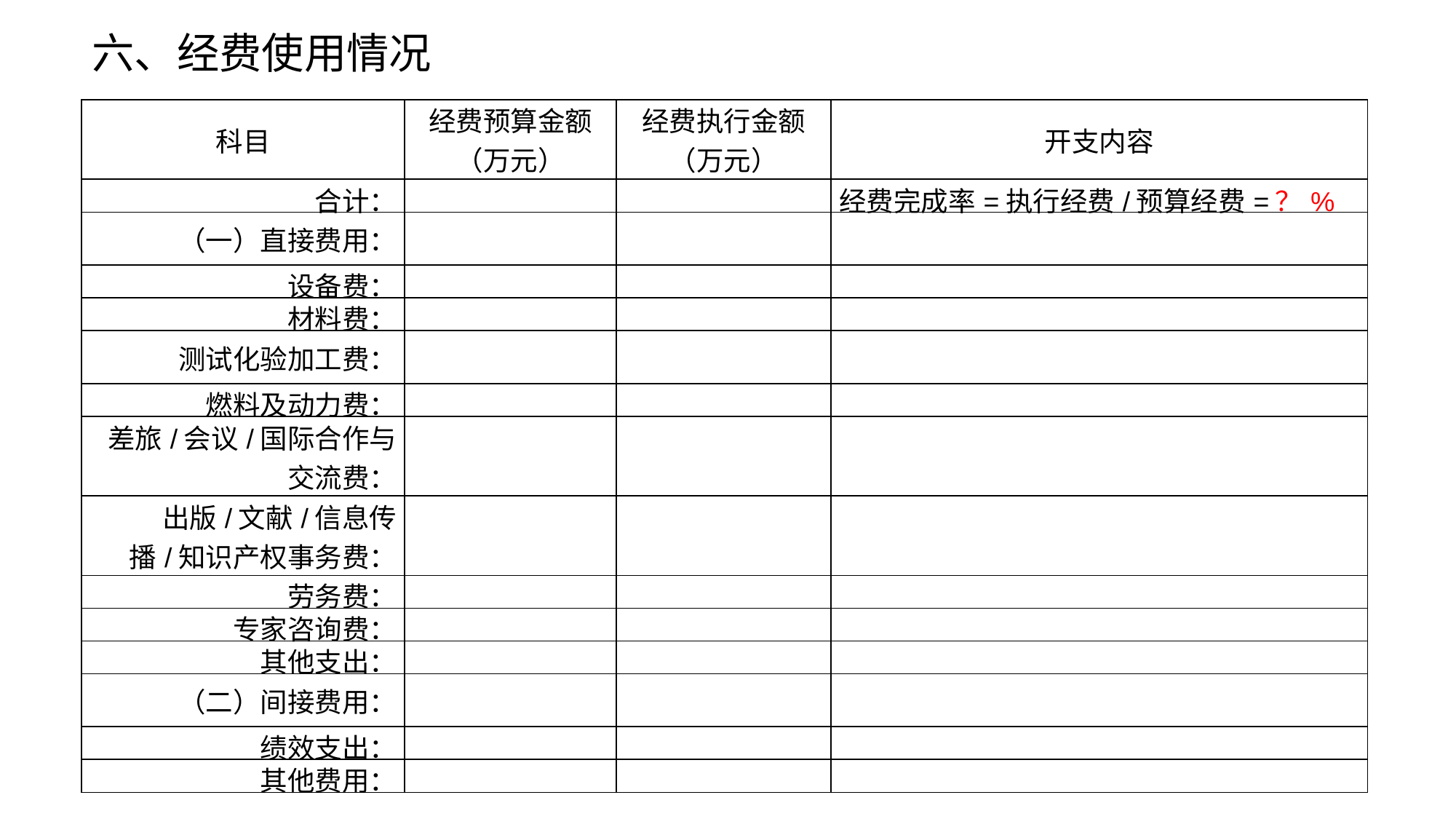

六、经费使用情况
| 科目 | 经费预算金额（万元） | 经费执行金额（万元） | 开支内容 |
| --- | --- | --- | --- |
| 合计： |  |  | 经费完成率=执行经费/预算经费=？% |
| （一）直接费用： |  |  |  |
| 设备费： |  |  |  |
| 材料费： |  |  |  |
| 测试化验加工费： |  |  |  |
| 燃料及动力费： |  |  |  |
| 差旅/会议/国际合作与交流费： |  |  |  |
| 出版/文献/信息传播/知识产权事务费： |  |  |  |
| 劳务费： |  |  |  |
| 专家咨询费： |  |  |  |
| 其他支出： |  |  |  |
| （二）间接费用： |  |  |  |
| 绩效支出： |  |  |  |
| 其他费用： |  |  |  |